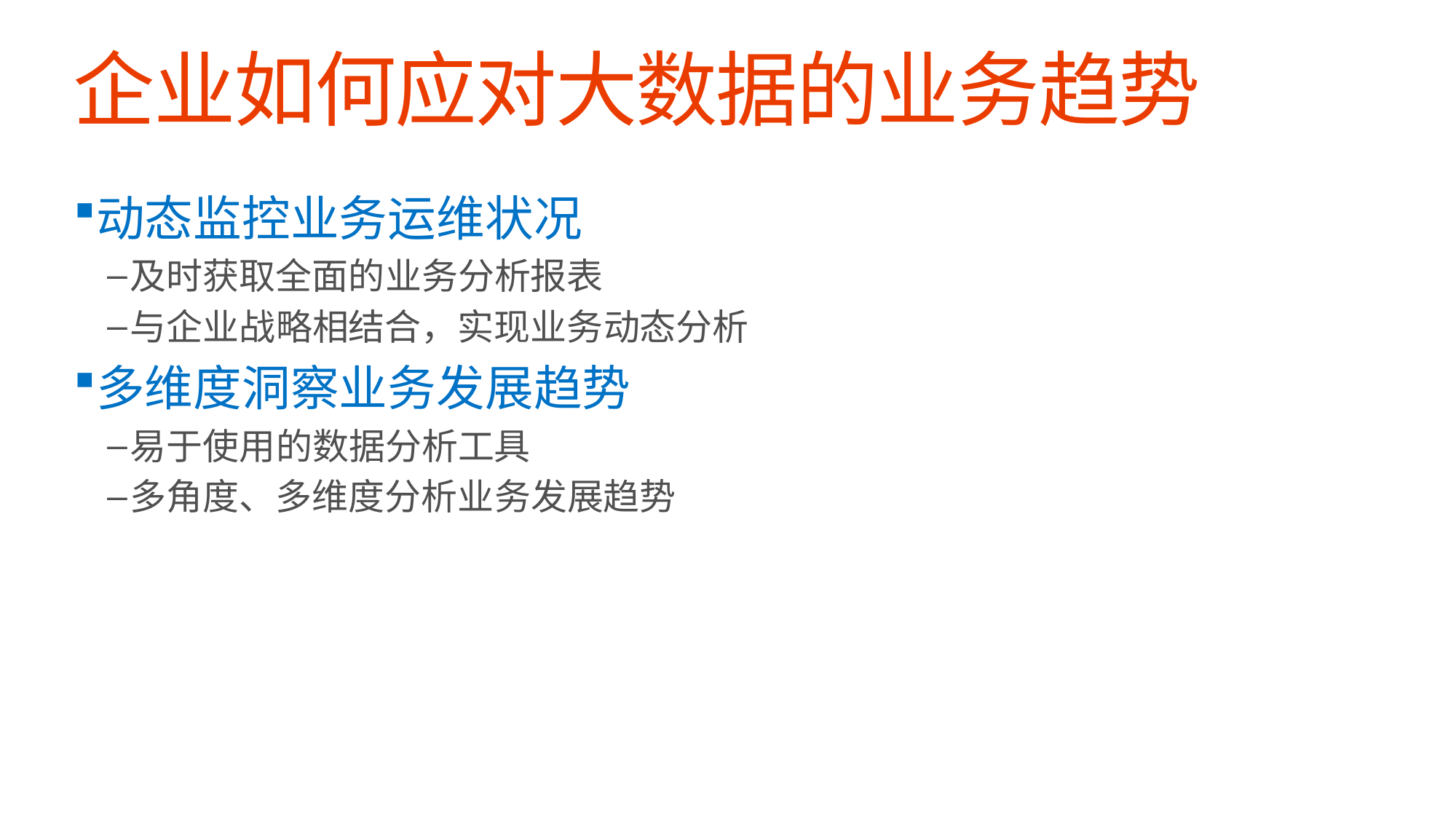

# 企业如何应对大数据的业务趋势
动态监控业务运维状况
及时获取全面的业务分析报表
与企业战略相结合，实现业务动态分析
多维度洞察业务发展趋势
易于使用的数据分析工具
多角度、多维度分析业务发展趋势